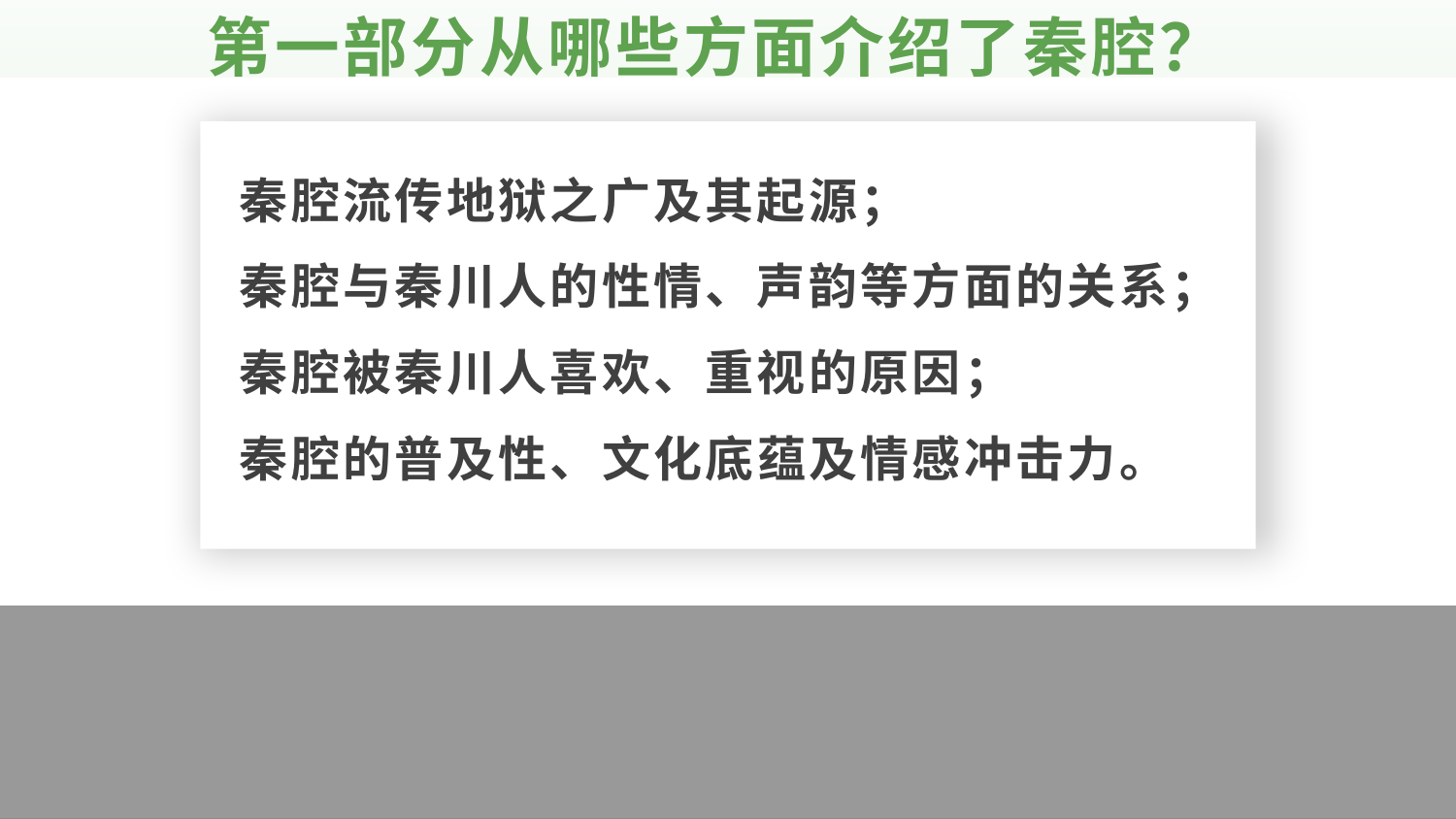

第一部分从哪些方面介绍了秦腔？

秦腔流传地狱之广及其起源；
秦腔与秦川人的性情、声韵等方面的关系；
秦腔被秦川人喜欢、重视的原因；
秦腔的普及性、文化底蕴及情感冲击力。